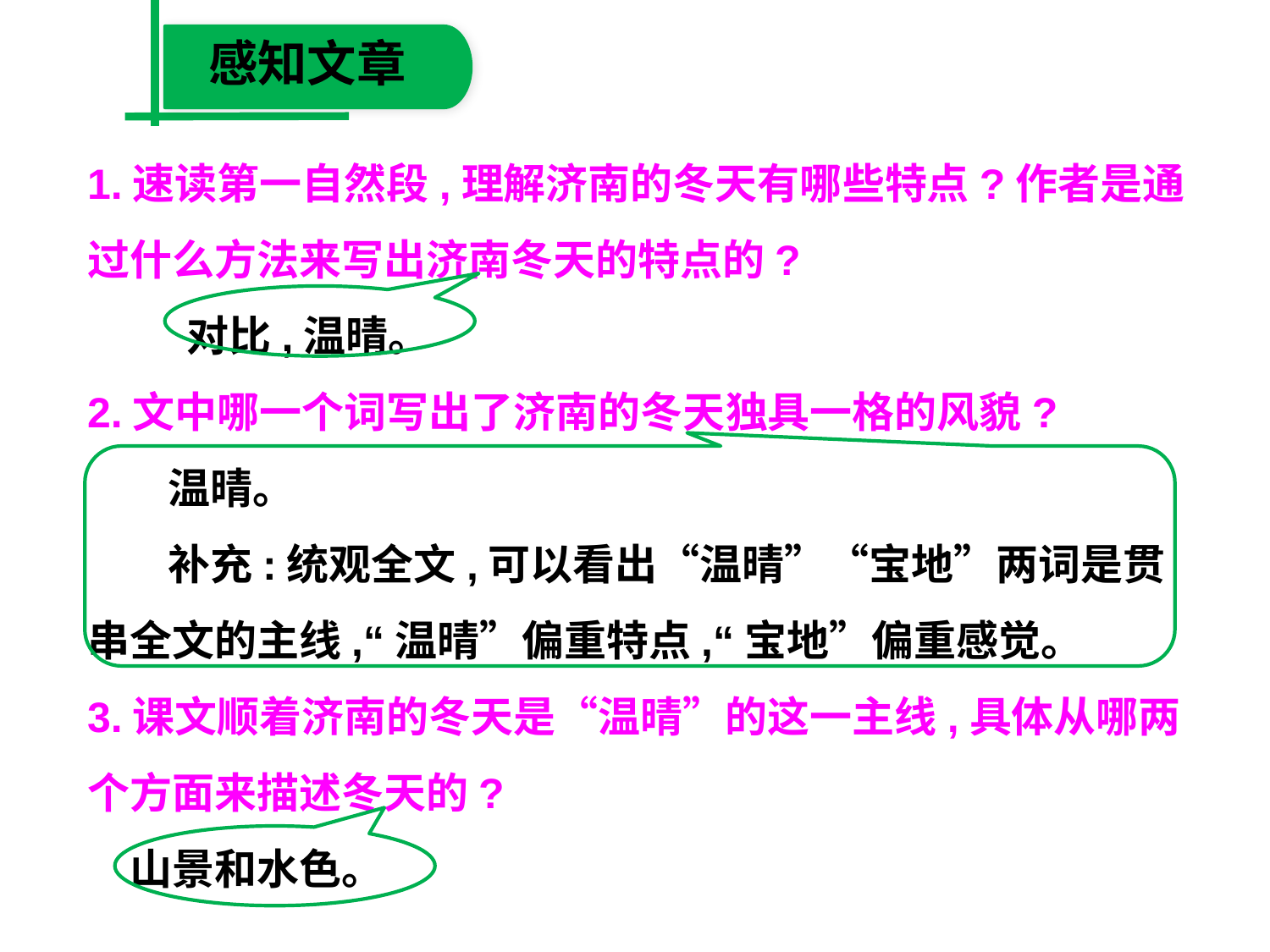

感知文章
1.速读第一自然段,理解济南的冬天有哪些特点?作者是通
过什么方法来写出济南冬天的特点的?
　      对比,温晴。
2.文中哪一个词写出了济南的冬天独具一格的风貌?
　    温晴。
　    补充:统观全文,可以看出“温晴”“宝地”两词是贯
串全文的主线,“温晴”偏重特点,“宝地”偏重感觉。
3.课文顺着济南的冬天是“温晴”的这一主线,具体从哪两
个方面来描述冬天的?
　山景和水色。